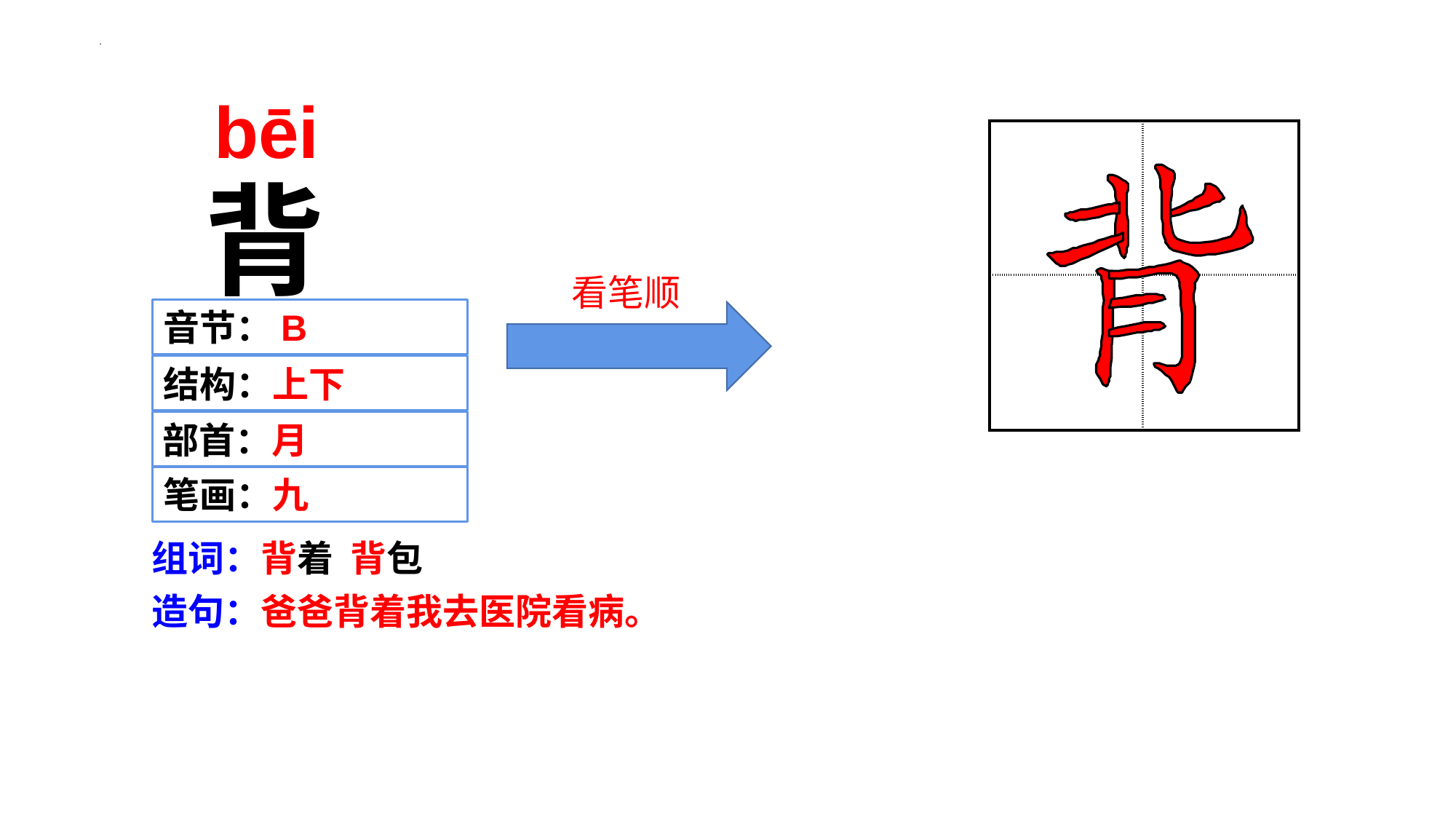

bēi
|  |  |
| --- | --- |
|  |  |
背

     看笔顺

音节：B

结构：上下
部首：月
笔画：九
组词：背着  背包
造句：爸爸背着我去医院看病。